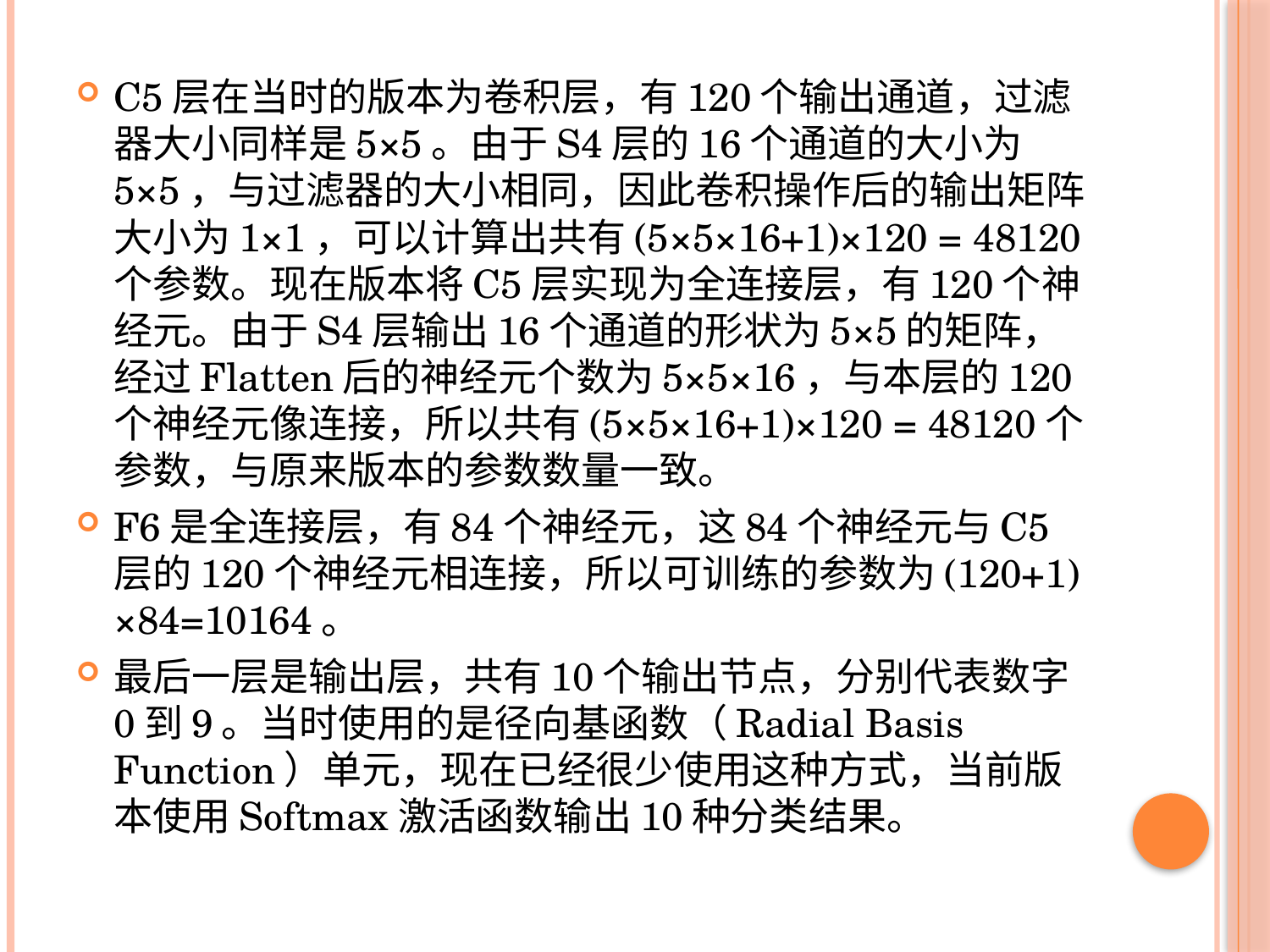

C5层在当时的版本为卷积层，有120个输出通道，过滤器大小同样是5×5。由于S4层的16个通道的大小为5×5，与过滤器的大小相同，因此卷积操作后的输出矩阵大小为1×1，可以计算出共有(5×5×16+1)×120 = 48120个参数。现在版本将C5层实现为全连接层，有120个神经元。由于S4层输出16个通道的形状为5×5的矩阵，经过Flatten后的神经元个数为5×5×16，与本层的120个神经元像连接，所以共有(5×5×16+1)×120 = 48120个参数，与原来版本的参数数量一致。
F6是全连接层，有84个神经元，这84个神经元与C5层的120个神经元相连接，所以可训练的参数为(120+1) ×84=10164。
最后一层是输出层，共有10个输出节点，分别代表数字0到9。当时使用的是径向基函数（Radial Basis Function）单元，现在已经很少使用这种方式，当前版本使用Softmax激活函数输出10种分类结果。